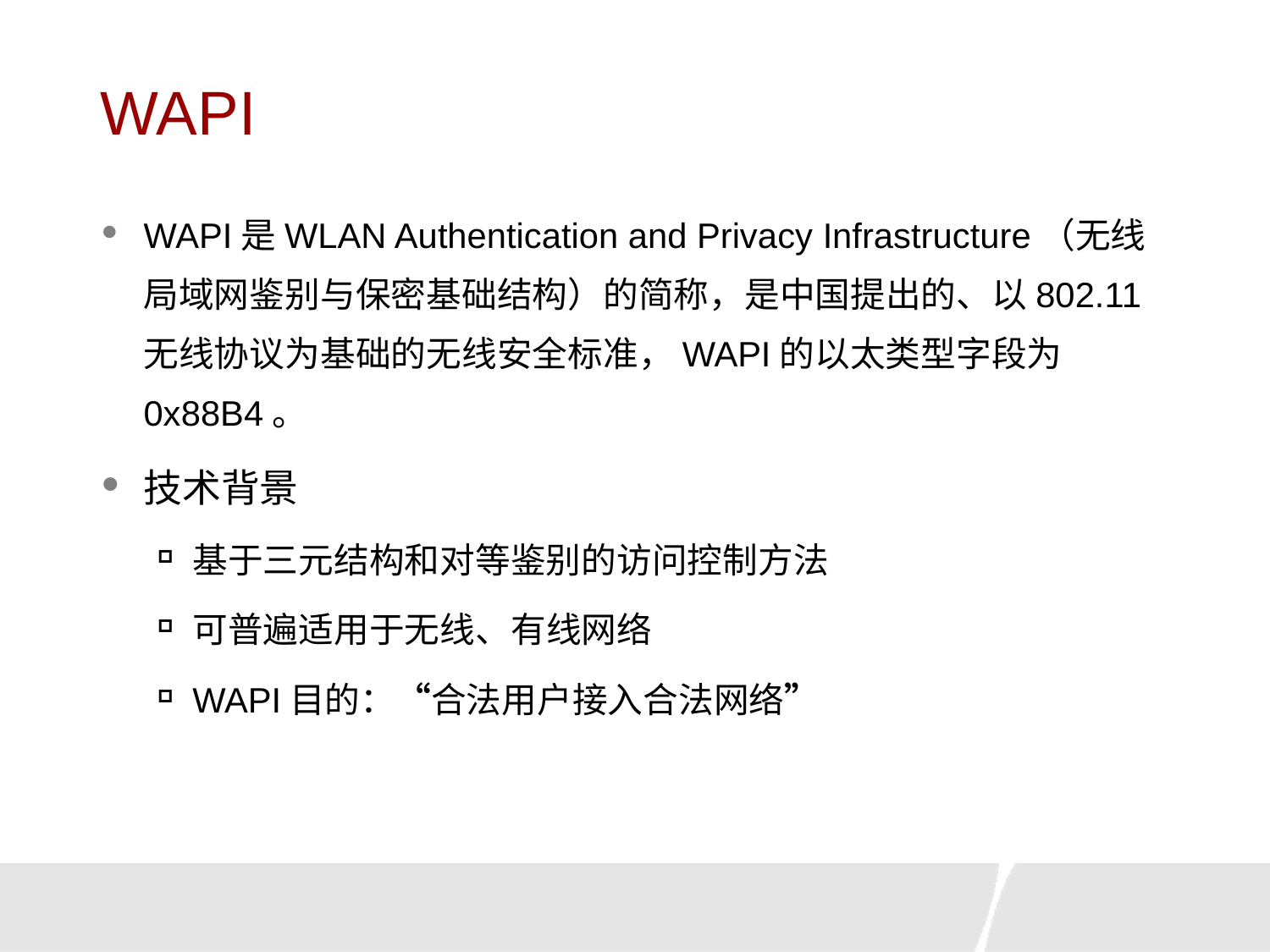

# WAPI
WAPI是WLAN Authentication and Privacy Infrastructure（无线局域网鉴别与保密基础结构）的简称，是中国提出的、以802.11无线协议为基础的无线安全标准，WAPI的以太类型字段为0x88B4。
技术背景
基于三元结构和对等鉴别的访问控制方法
可普遍适用于无线、有线网络
WAPI目的：“合法用户接入合法网络”